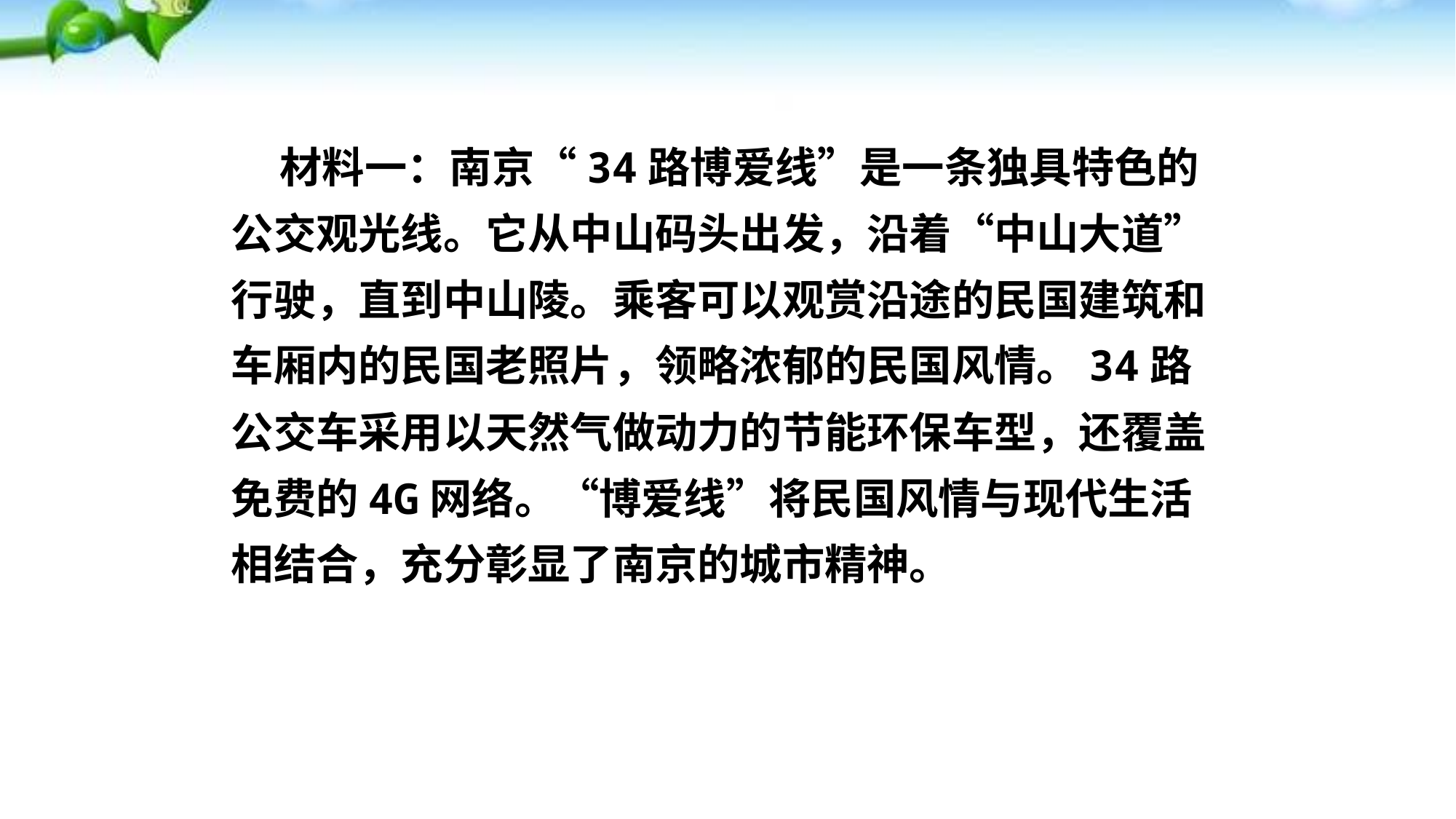

材料一：南京“34路博爱线”是一条独具特色的公交观光线。它从中山码头出发，沿着“中山大道”行驶，直到中山陵。乘客可以观赏沿途的民国建筑和车厢内的民国老照片，领略浓郁的民国风情。34路公交车采用以天然气做动力的节能环保车型，还覆盖免费的4G网络。“博爱线”将民国风情与现代生活相结合，充分彰显了南京的城市精神。